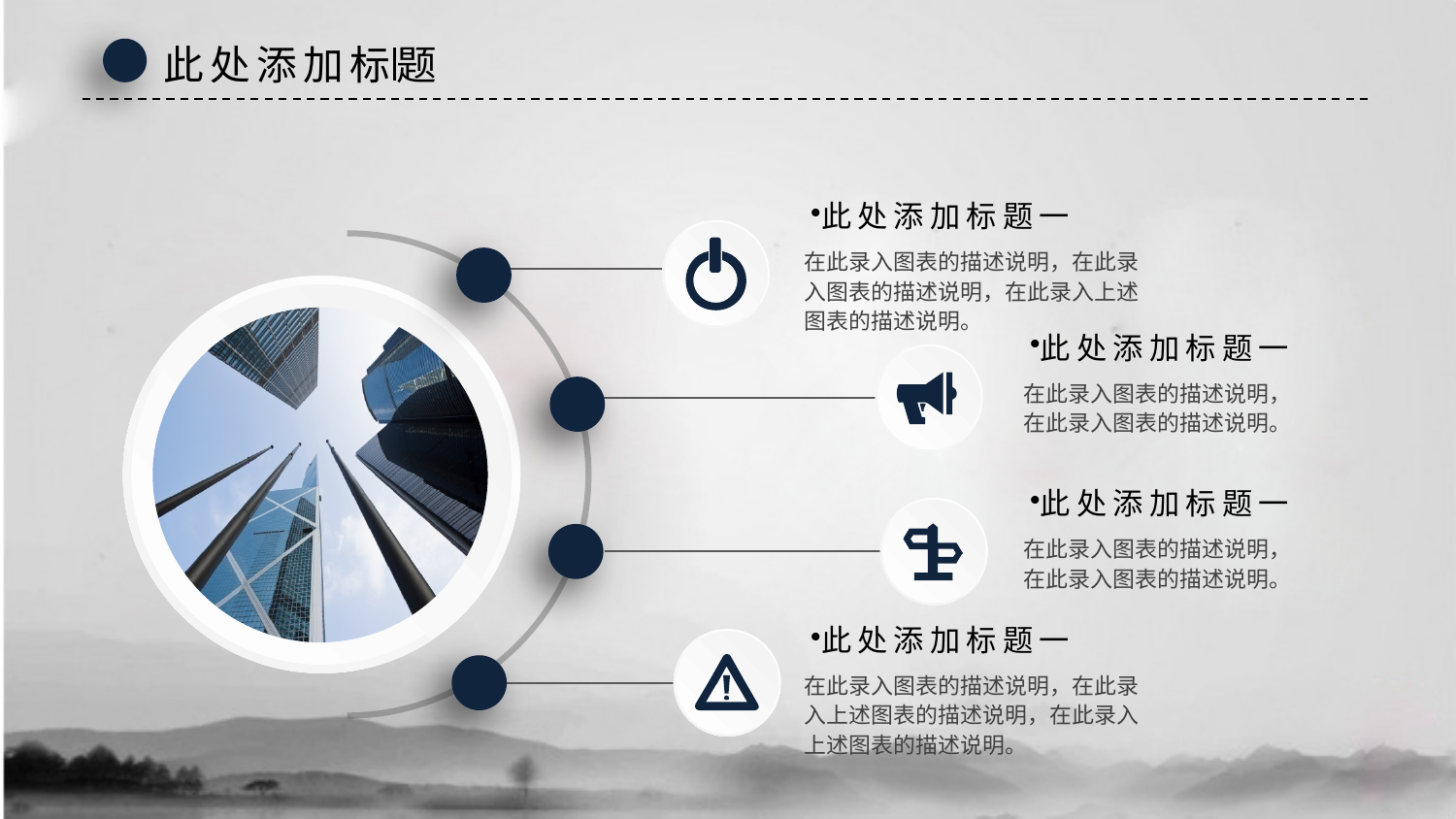

此处添加标题

此处添加标题一

在此录入图表的描述说明，在此录入图表的描述说明，在此录入上述图表的描述说明。

此处添加标题一

在此录入图表的描述说明，在此录入图表的描述说明。

此处添加标题一

在此录入图表的描述说明，在此录入图表的描述说明。

此处添加标题一

在此录入图表的描述说明，在此录入上述图表的描述说明，在此录入上述图表的描述说明。